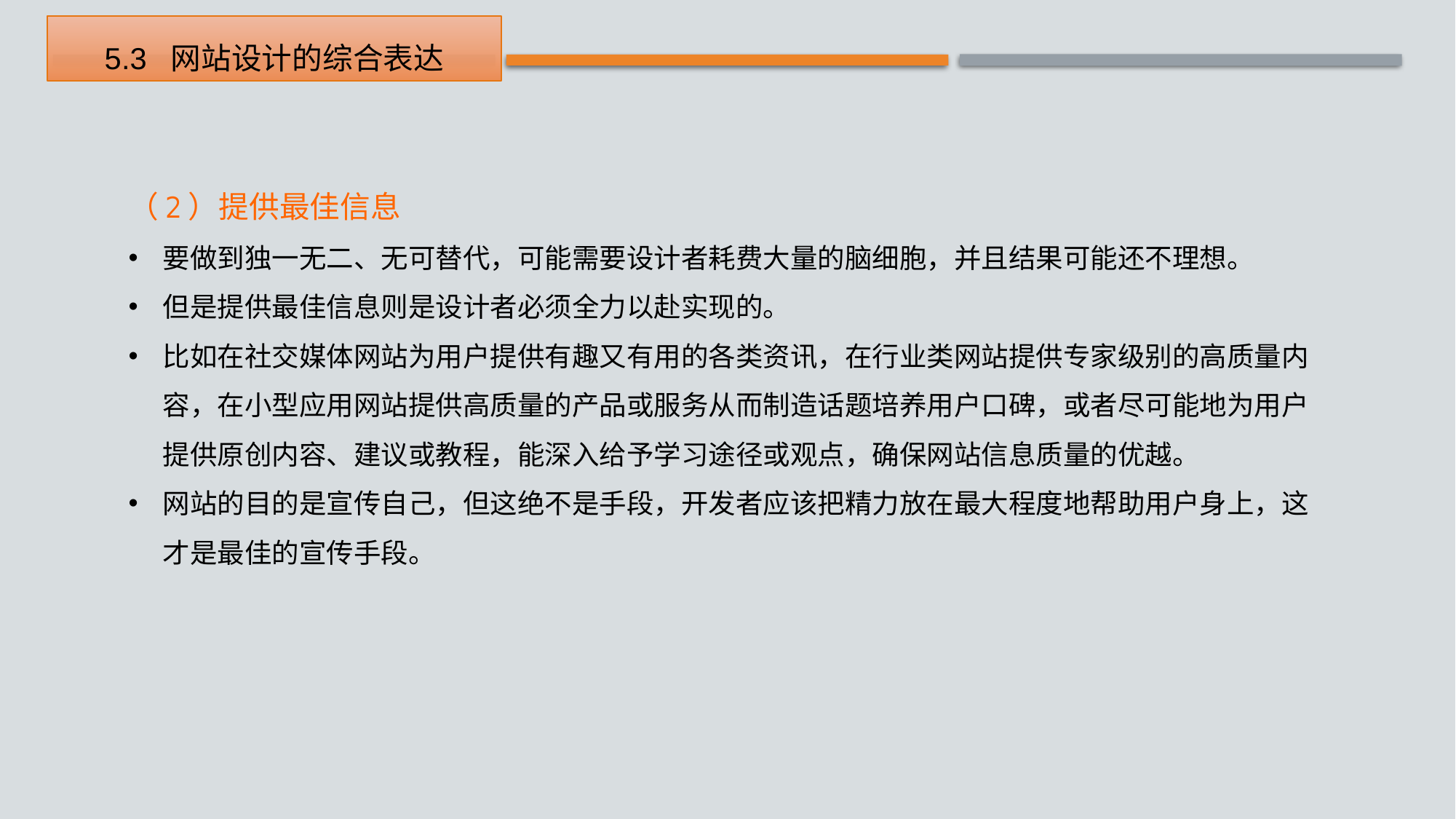

5.3  网站设计的综合表达

（2）提供最佳信息
要做到独一无二、无可替代，可能需要设计者耗费大量的脑细胞，并且结果可能还不理想。
但是提供最佳信息则是设计者必须全力以赴实现的。
比如在社交媒体网站为用户提供有趣又有用的各类资讯，在行业类网站提供专家级别的高质量内容，在小型应用网站提供高质量的产品或服务从而制造话题培养用户口碑，或者尽可能地为用户提供原创内容、建议或教程，能深入给予学习途径或观点，确保网站信息质量的优越。
网站的目的是宣传自己，但这绝不是手段，开发者应该把精力放在最大程度地帮助用户身上，这才是最佳的宣传手段。